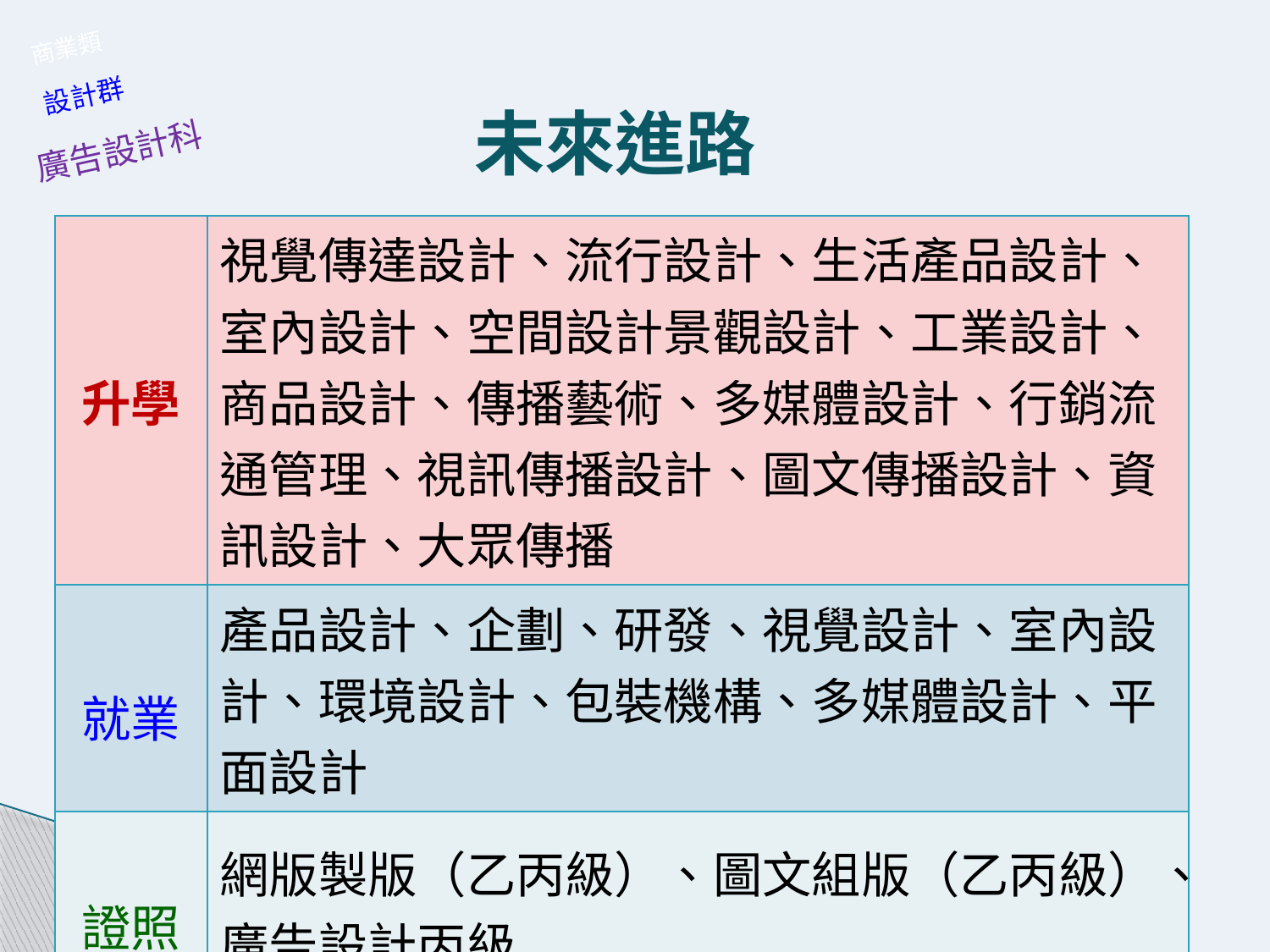

商業類

設計群
未來進路
廣告設計科
| 升學 | 視覺傳達設計、流行設計、生活產品設計、室內設計、空間設計景觀設計、工業設計、商品設計、傳播藝術、多媒體設計、行銷流通管理、視訊傳播設計、圖文傳播設計、資訊設計、大眾傳播 |
| --- | --- |
| 就業 | 產品設計、企劃、研發、視覺設計、室內設計、環境設計、包裝機構、多媒體設計、平面設計 |
| 證照 | 網版製版（乙丙級）、圖文組版（乙丙級）、 廣告設計丙級 |